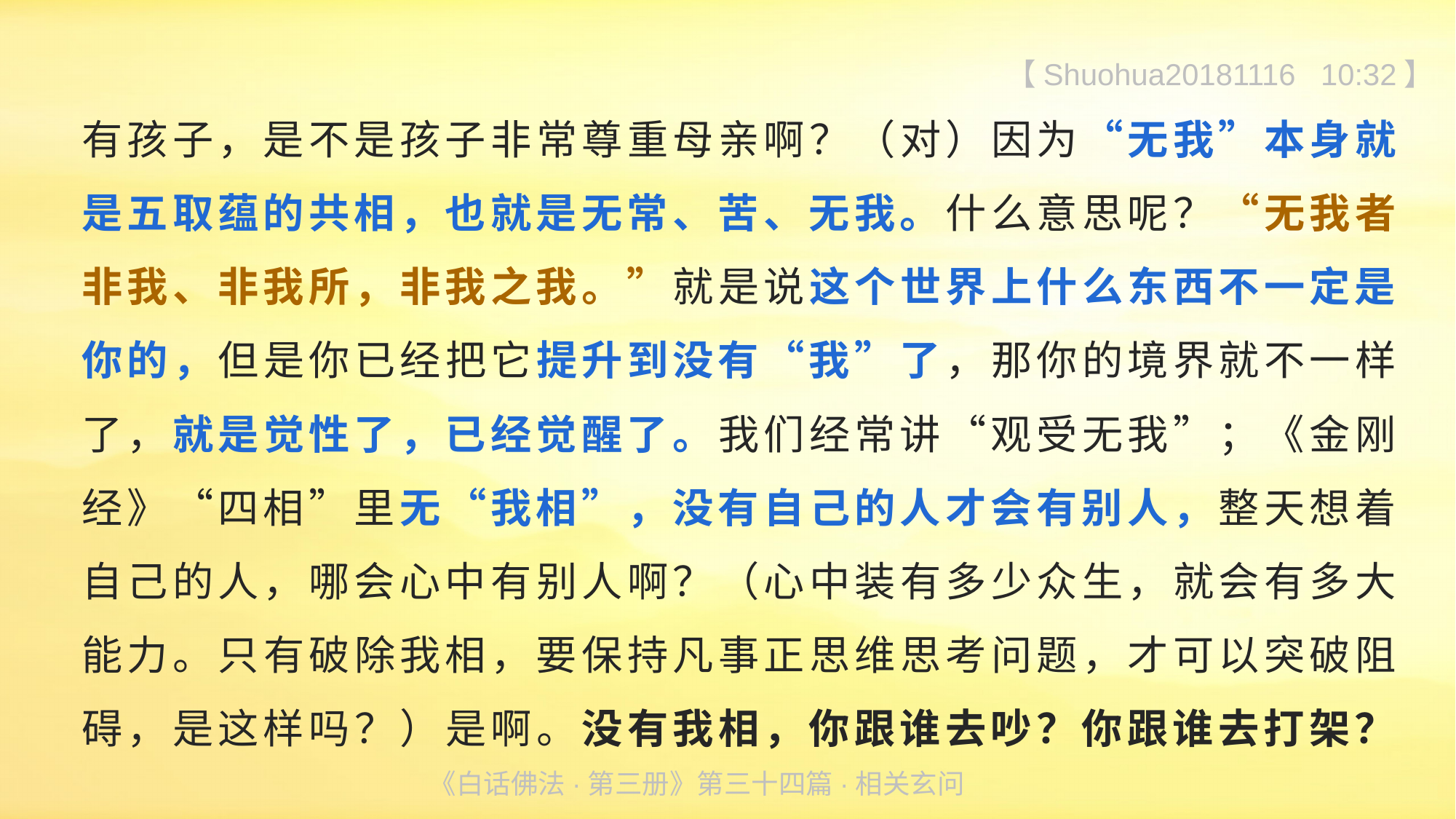

【Shuohua20181116   10:32】
有孩子，是不是孩子非常尊重母亲啊？（对）因为“无我”本身就是五取蕴的共相，也就是无常、苦、无我。什么意思呢？“无我者非我、非我所，非我之我。”就是说这个世界上什么东西不一定是你的，但是你已经把它提升到没有“我”了，那你的境界就不一样了，就是觉性了，已经觉醒了。我们经常讲“观受无我”；《金刚经》“四相”里无“我相”，没有自己的人才会有别人，整天想着自己的人，哪会心中有别人啊？（心中装有多少众生，就会有多大能力。只有破除我相，要保持凡事正思维思考问题，才可以突破阻碍，是这样吗？）是啊。没有我相，你跟谁去吵？你跟谁去打架？
《白话佛法·第三册》第三十四篇·相关玄问